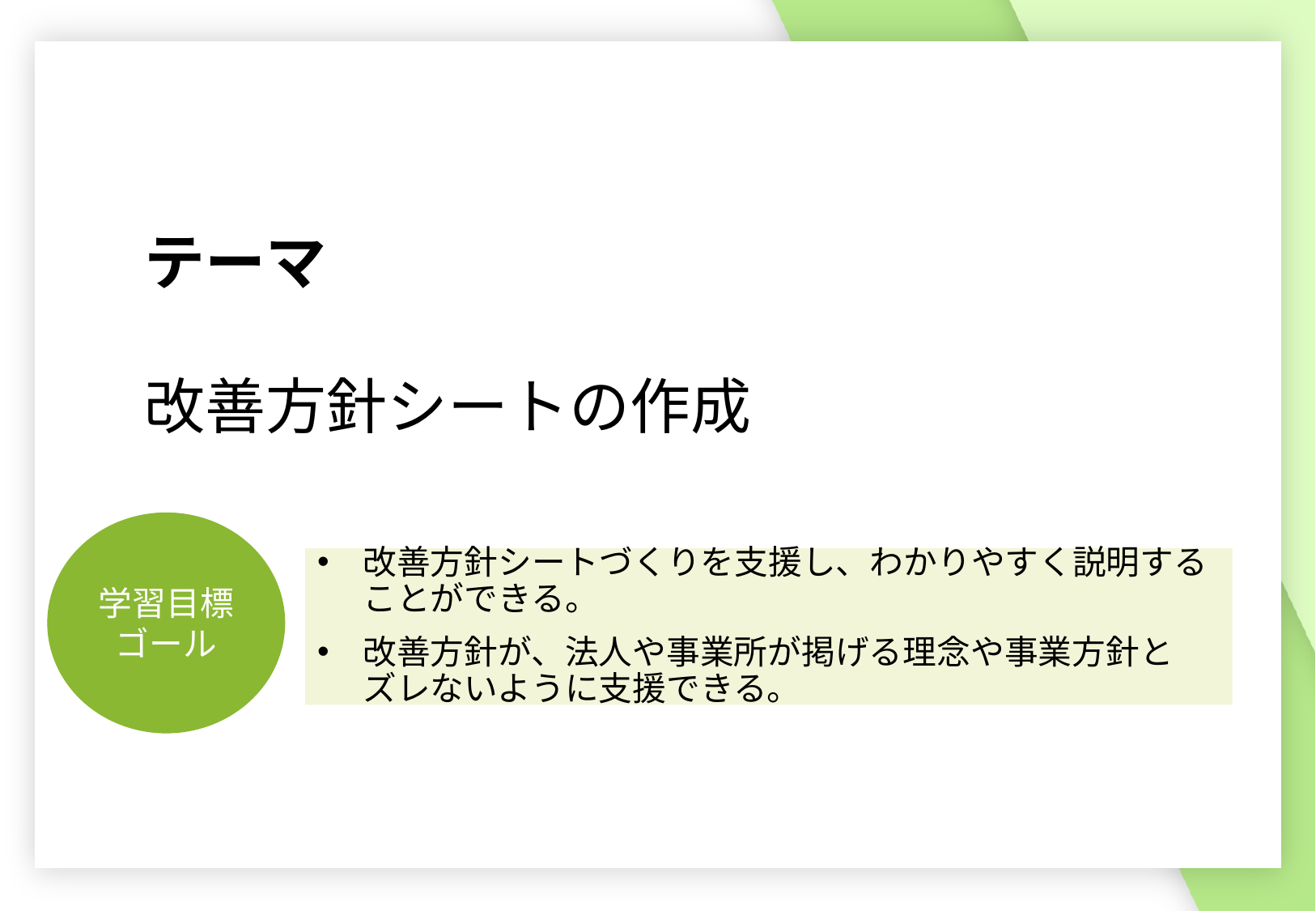

改善方針シートの作成
改善方針シートづくりを支援し、わかりやすく説明することができる。
改善方針が、法人や事業所が掲げる理念や事業方針と
ズレないように支援できる。